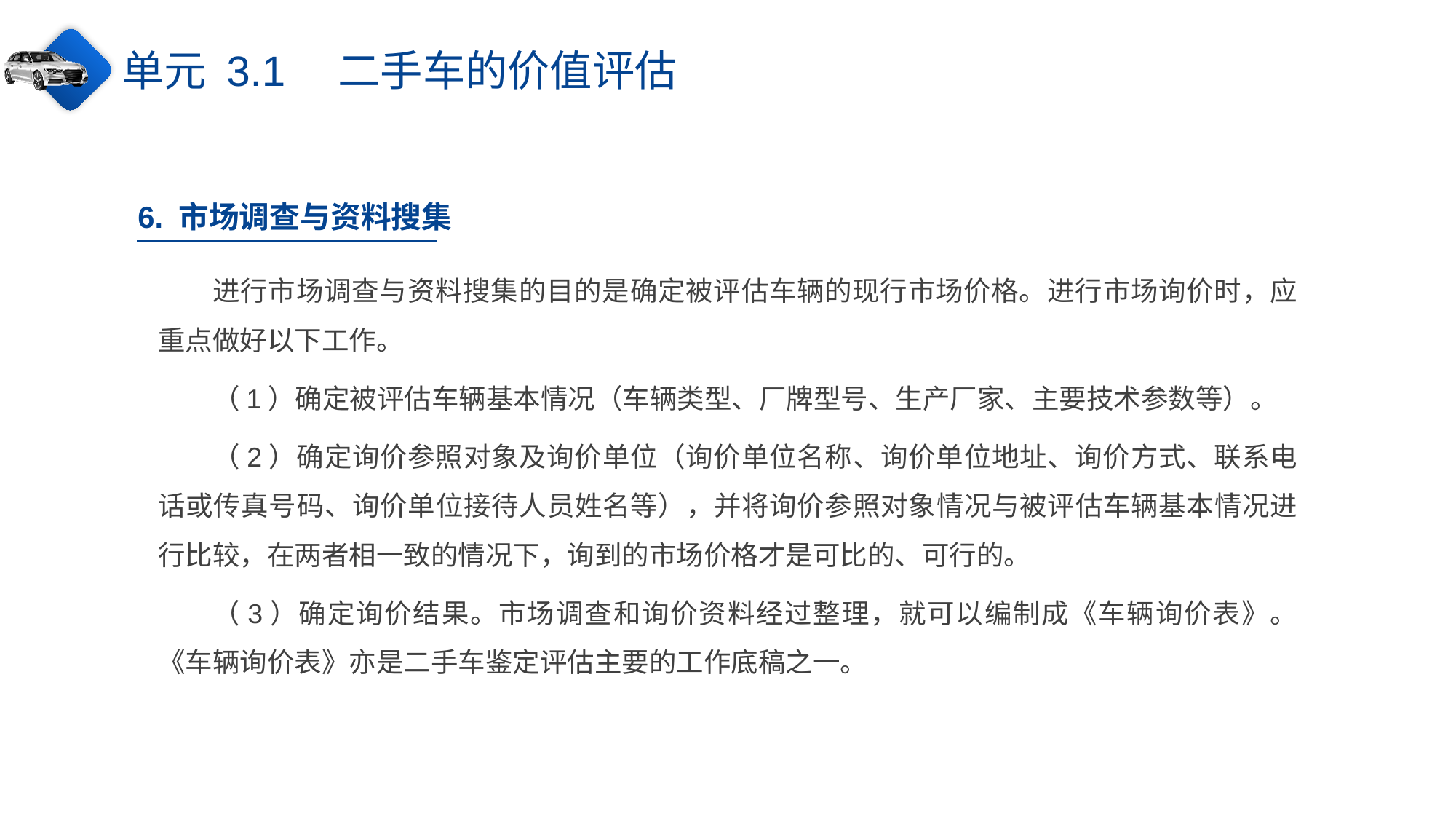

单元 3.1　二手车的价值评估
6. 市场调查与资料搜集
进行市场调查与资料搜集的目的是确定被评估车辆的现行市场价格。进行市场询价时，应重点做好以下工作。
（1）确定被评估车辆基本情况（车辆类型、厂牌型号、生产厂家、主要技术参数等）。
（2）确定询价参照对象及询价单位（询价单位名称、询价单位地址、询价方式、联系电话或传真号码、询价单位接待人员姓名等），并将询价参照对象情况与被评估车辆基本情况进行比较，在两者相一致的情况下，询到的市场价格才是可比的、可行的。
（3）确定询价结果。市场调查和询价资料经过整理，就可以编制成《车辆询价表》。《车辆询价表》亦是二手车鉴定评估主要的工作底稿之一。